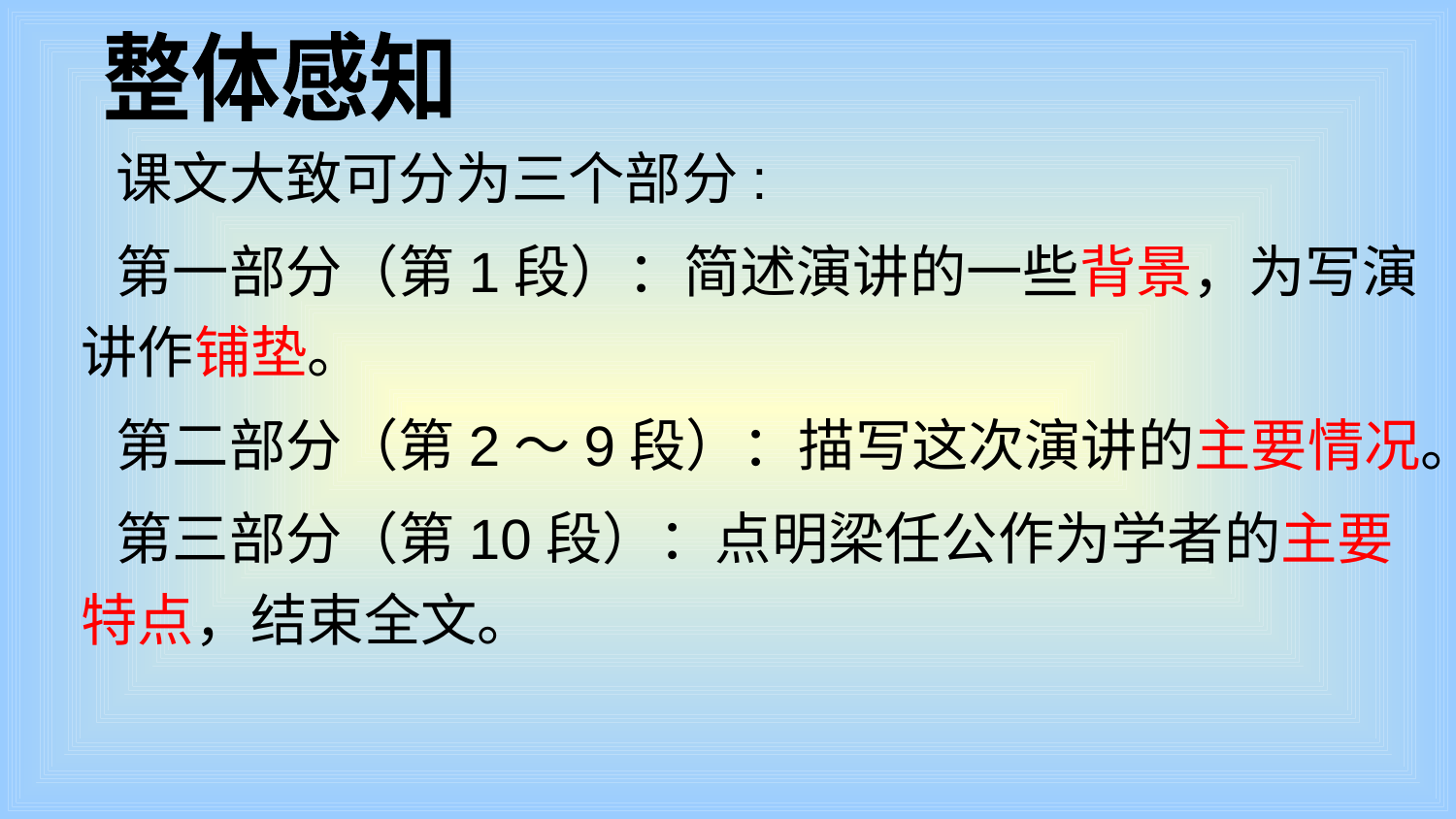

整体感知
      课文大致可分为三个部分:
      第一部分（第1段）：简述演讲的一些背景，为写演讲作铺垫。
      第二部分（第2～9段）：描写这次演讲的主要情况。
      第三部分（第10段）：点明梁任公作为学者的主要特点，结束全文。